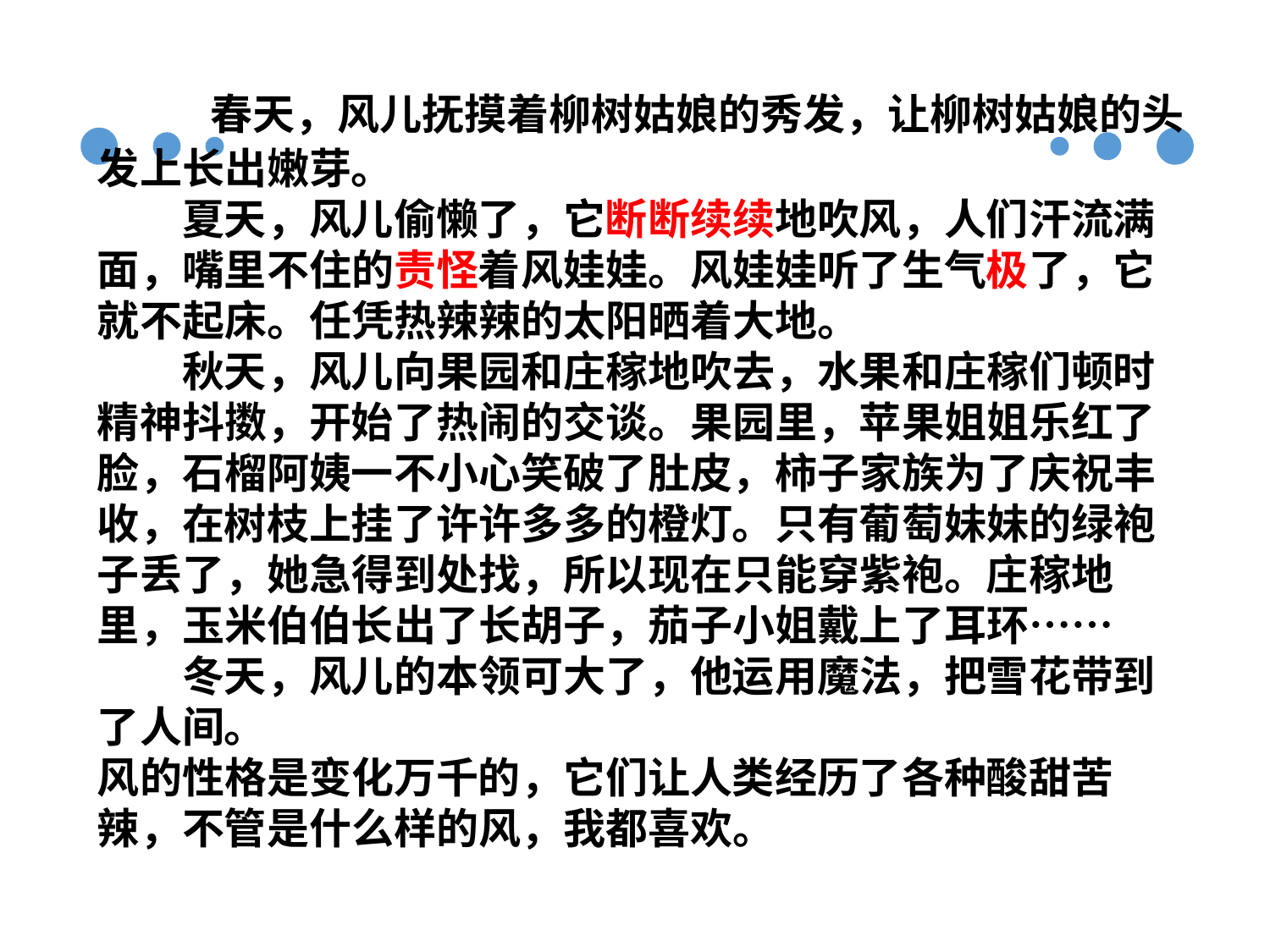

春天，风儿抚摸着柳树姑娘的秀发，让柳树姑娘的头发上长出嫩芽。
　　夏天，风儿偷懒了，它断断续续地吹风，人们汗流满面，嘴里不住的责怪着风娃娃。风娃娃听了生气极了，它就不起床。任凭热辣辣的太阳晒着大地。
　　秋天，风儿向果园和庄稼地吹去，水果和庄稼们顿时精神抖擞，开始了热闹的交谈。果园里，苹果姐姐乐红了脸，石榴阿姨一不小心笑破了肚皮，柿子家族为了庆祝丰收，在树枝上挂了许许多多的橙灯。只有葡萄妹妹的绿袍子丢了，她急得到处找，所以现在只能穿紫袍。庄稼地里，玉米伯伯长出了长胡子，茄子小姐戴上了耳环……
　　冬天，风儿的本领可大了，他运用魔法，把雪花带到了人间。
风的性格是变化万千的，它们让人类经历了各种酸甜苦辣，不管是什么样的风，我都喜欢。